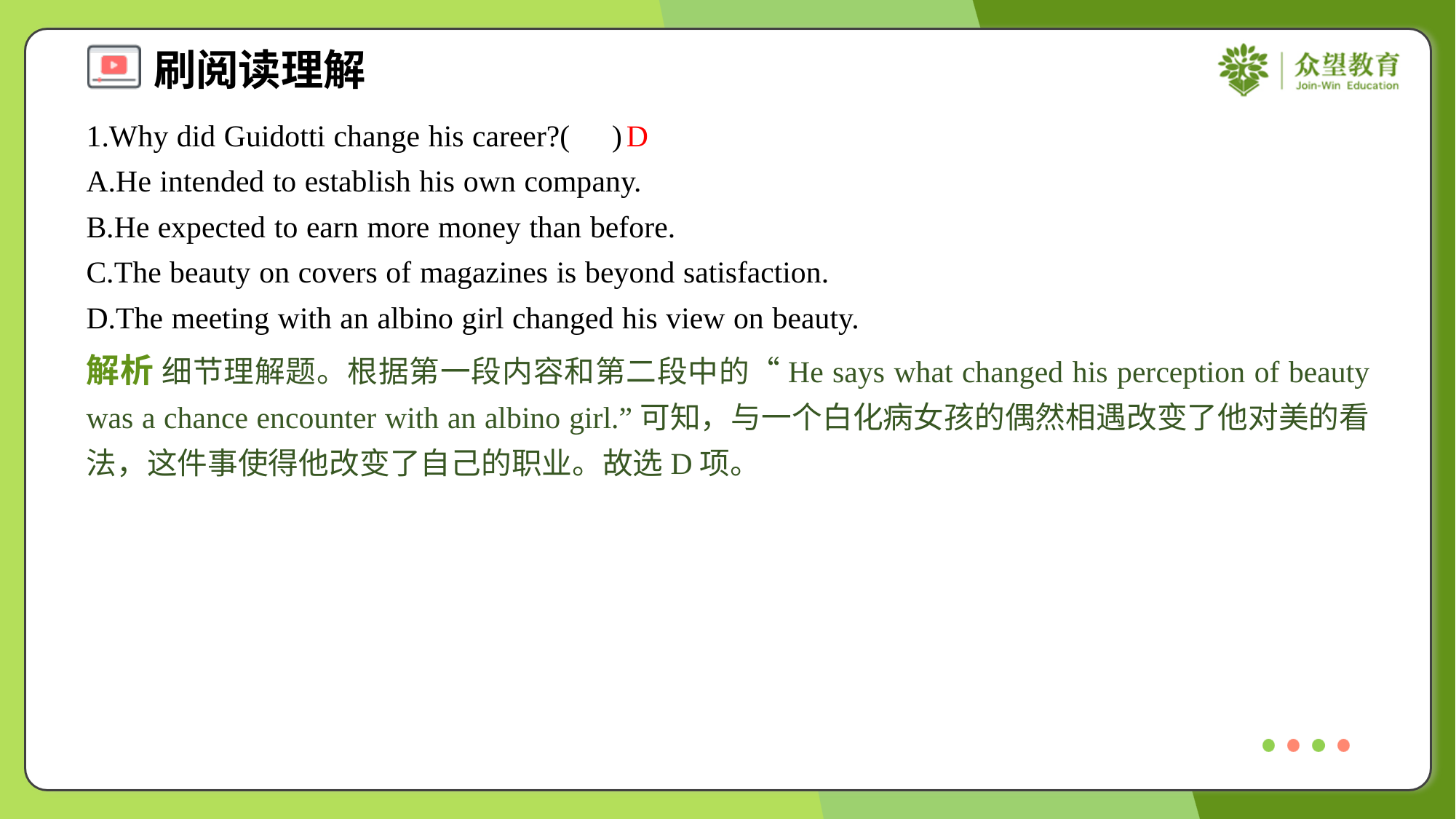

1.Why did Guidotti change his career?(     )
D
A.He intended to establish his own company.
B.He expected to earn more money than before.
C.The beauty on covers of magazines is beyond satisfaction.
D.The meeting with an albino girl changed his view on beauty.
解析 细节理解题。根据第一段内容和第二段中的“He says what changed his perception of beauty was a chance encounter with an albino girl.”可知，与一个白化病女孩的偶然相遇改变了他对美的看法，这件事使得他改变了自己的职业。故选D项。